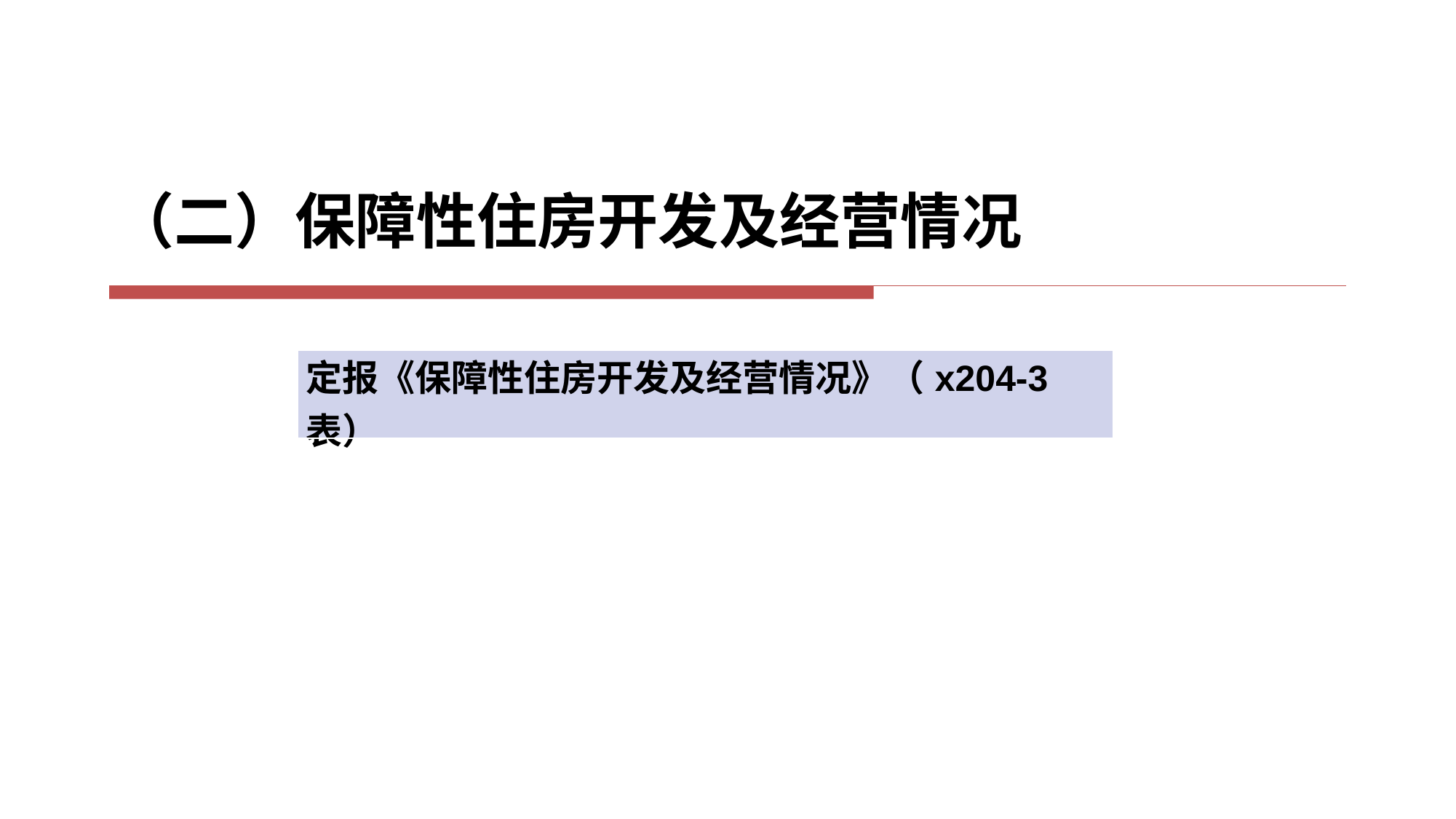

（二）保障性住房开发及经营情况

| 定报《保障性住房开发及经营情况》（x204-3表） |
| --- |